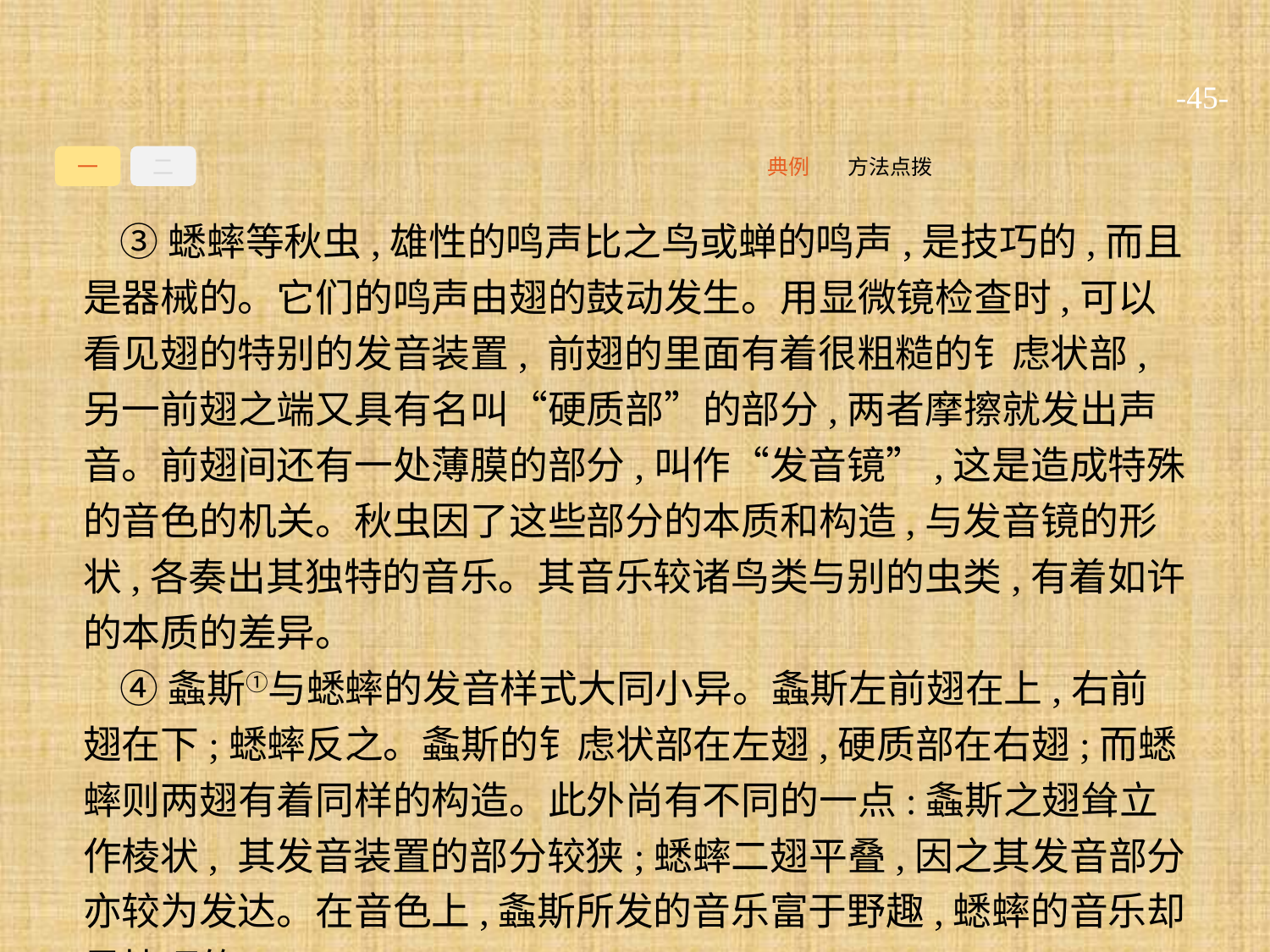

-45-
一
二
方法点拨
典例
③蟋蟀等秋虫,雄性的鸣声比之鸟或蝉的鸣声,是技巧的,而且是器械的。它们的鸣声由翅的鼓动发生。用显微镜检查时,可以看见翅的特别的发音装置, 前翅的里面有着很粗糙的钅虑状部,另一前翅之端又具有名叫“硬质部”的部分,两者摩擦就发出声音。前翅间还有一处薄膜的部分,叫作“发音镜”,这是造成特殊的音色的机关。秋虫因了这些部分的本质和构造,与发音镜的形状,各奏出其独特的音乐。其音乐较诸鸟类与别的虫类,有着如许的本质的差异。
④螽斯①与蟋蟀的发音样式大同小异。螽斯左前翅在上,右前翅在下;蟋蟀反之。螽斯的钅虑状部在左翅,硬质部在右翅;而蟋蟀则两翅有着同样的构造。此外尚有不同的一点:螽斯之翅耸立作棱状, 其发音装置的部分较狭;蟋蟀二翅平叠,因之其发音部分亦较为发达。在音色上,螽斯所发的音乐富于野趣,蟋蟀的音乐却是技巧的。